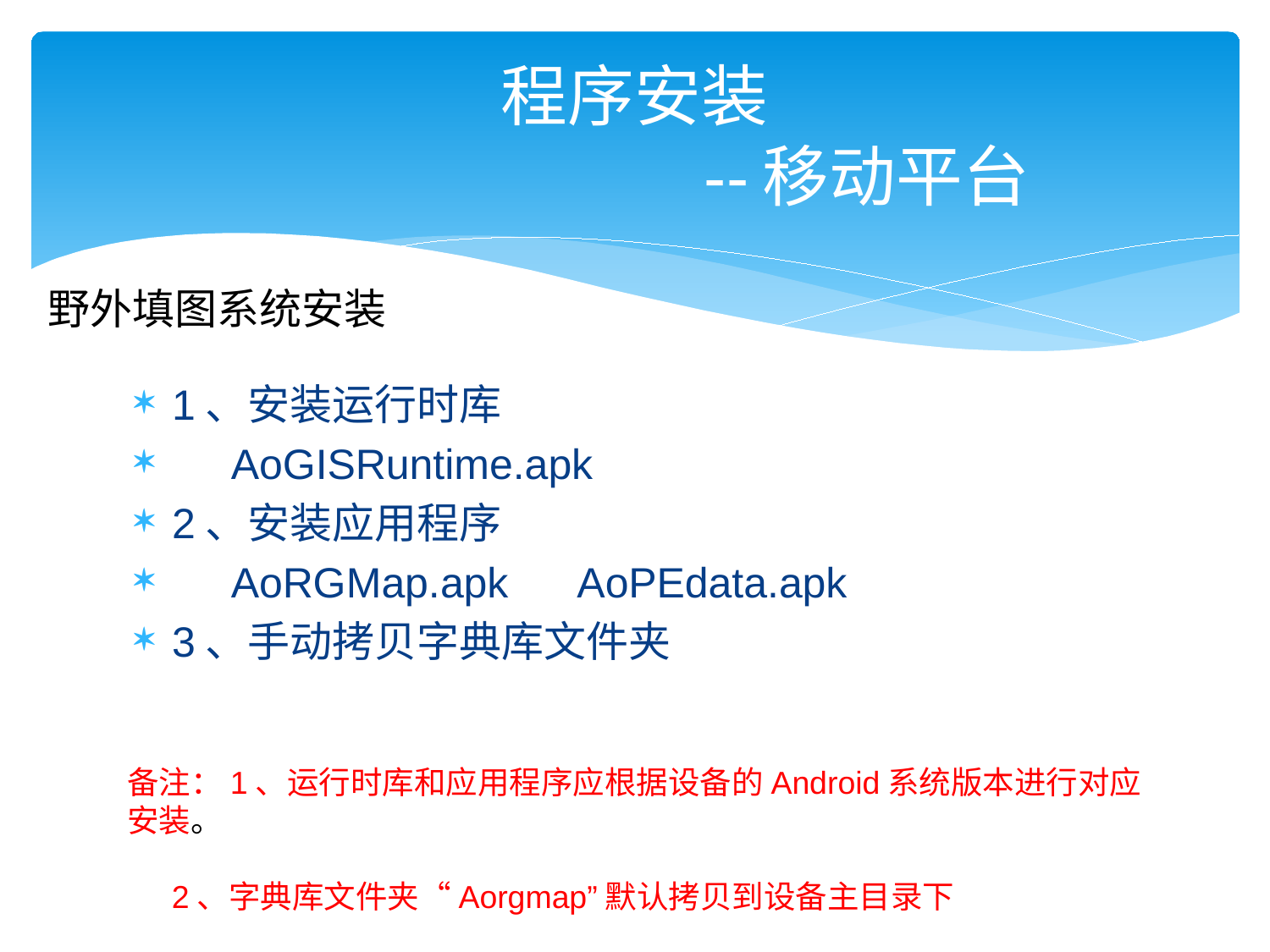

# 程序安装 --移动平台
野外填图系统安装
1、安装运行时库
     AoGISRuntime.apk
2、安装应用程序
     AoRGMap.apk      AoPEdata.apk
3、手动拷贝字典库文件夹

备注：1、运行时库和应用程序应根据设备的Android系统版本进行对应安装。

     2、字典库文件夹“Aorgmap”默认拷贝到设备主目录下